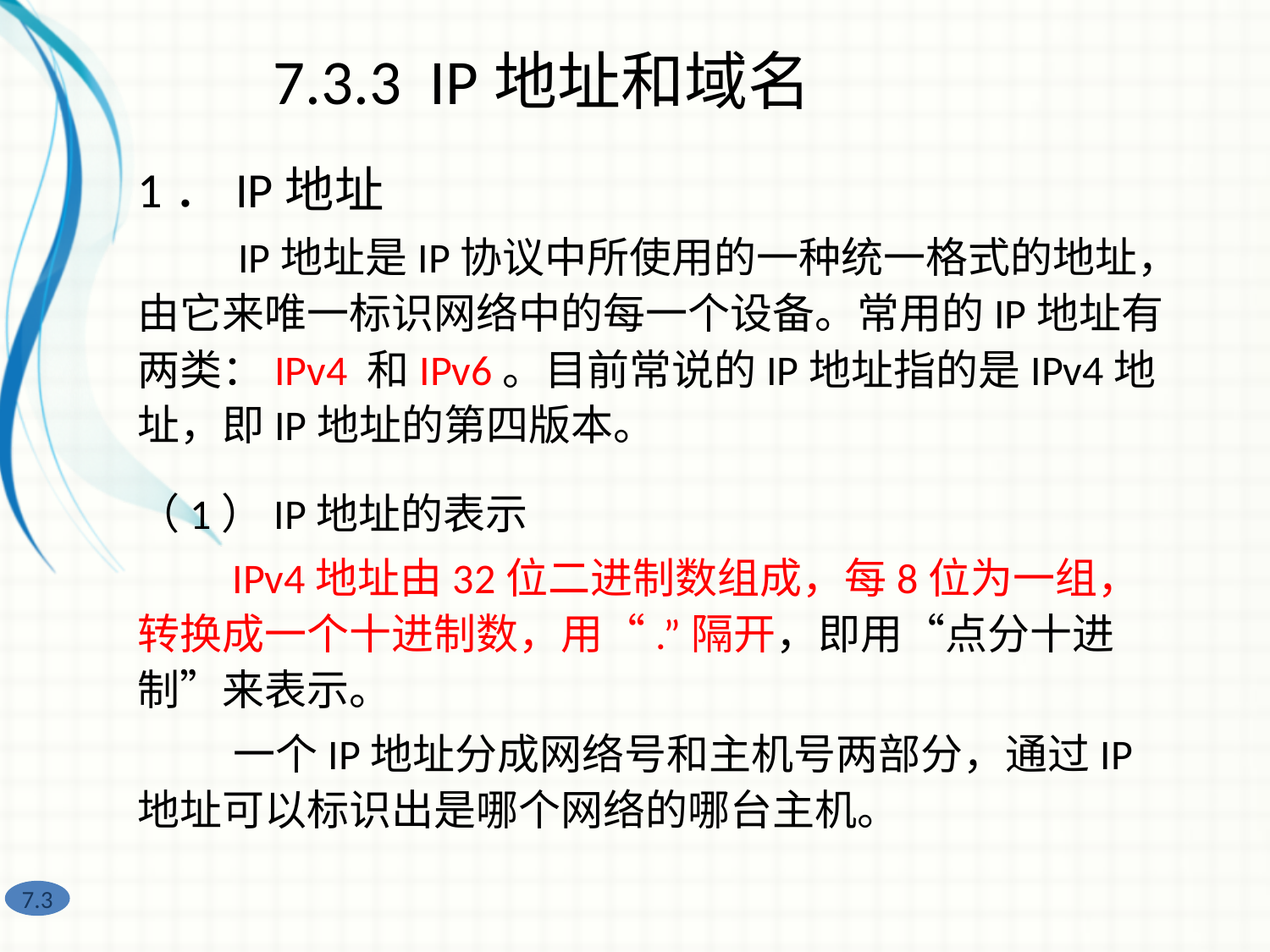

7.3.3  IP地址和域名
1．IP地址
    　IP地址是IP协议中所使用的一种统一格式的地址，由它来唯一标识网络中的每一个设备。常用的IP地址有两类：IPv4 和IPv6。目前常说的IP地址指的是IPv4地址，即IP地址的第四版本。

（1）IP地址的表示
          IPv4地址由32位二进制数组成，每8位为一组，转换成一个十进制数，用“.”隔开，即用“点分十进制”来表示。
         一个IP地址分成网络号和主机号两部分，通过IP地址可以标识出是哪个网络的哪台主机。